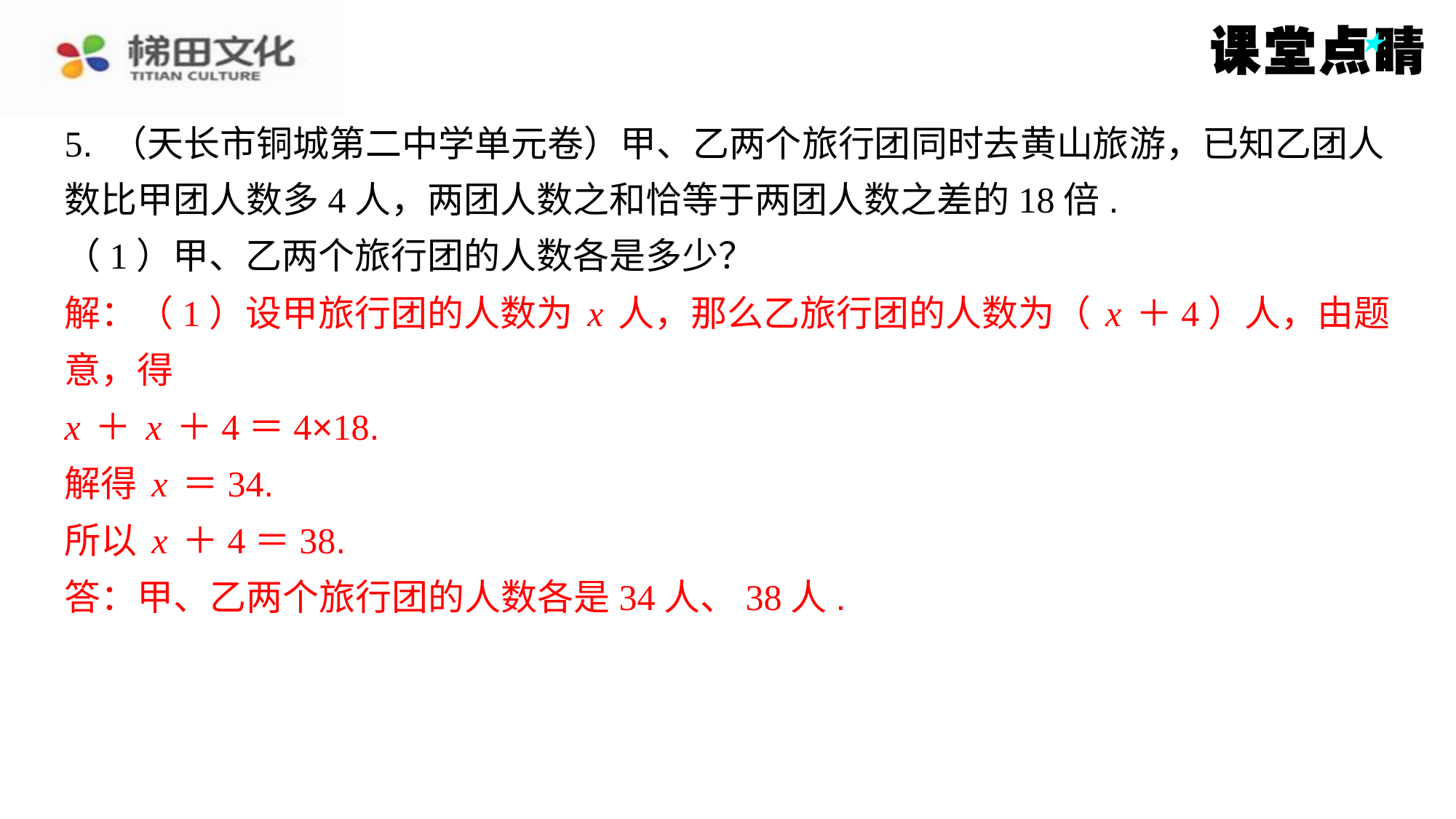

5. （天长市铜城第二中学单元卷）甲、乙两个旅行团同时去黄山旅游，已知乙团人
数比甲团人数多4人，两团人数之和恰等于两团人数之差的18倍.
（1）甲、乙两个旅行团的人数各是多少？
解：（1）设甲旅行团的人数为x人，那么乙旅行团的人数为（x＋4）人，由题
意，得
x＋x＋4＝4×18.
解得x＝34.
所以x＋4＝38.
答：甲、乙两个旅行团的人数各是34人、38人.
解：（1）设甲旅行团的人数为x人，那么乙旅行团的人数为（x＋4）人，由题
意，得
x＋x＋4＝4×18.
解得x＝34.
所以x＋4＝38.
答：甲、乙两个旅行团的人数各是34人、38人.